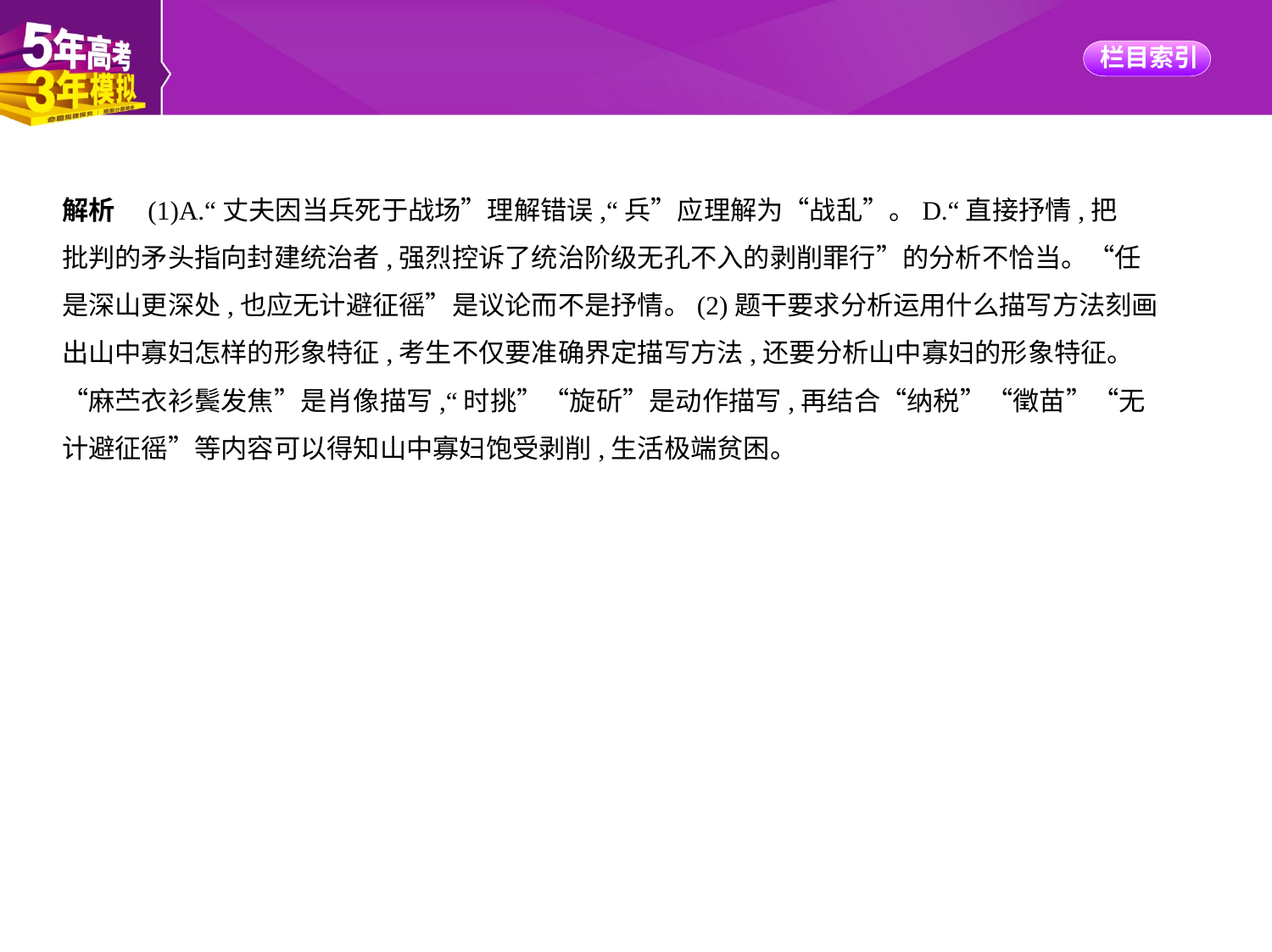

解析　(1)A.“丈夫因当兵死于战场”理解错误,“兵”应理解为“战乱”。D.“直接抒情,把
批判的矛头指向封建统治者,强烈控诉了统治阶级无孔不入的剥削罪行”的分析不恰当。“任
是深山更深处,也应无计避征徭”是议论而不是抒情。(2)题干要求分析运用什么描写方法刻画
出山中寡妇怎样的形象特征,考生不仅要准确界定描写方法,还要分析山中寡妇的形象特征。
“麻苎衣衫鬓发焦”是肖像描写,“时挑”“旋斫”是动作描写,再结合“纳税”“徵苗”“无
计避征徭”等内容可以得知山中寡妇饱受剥削,生活极端贫困。